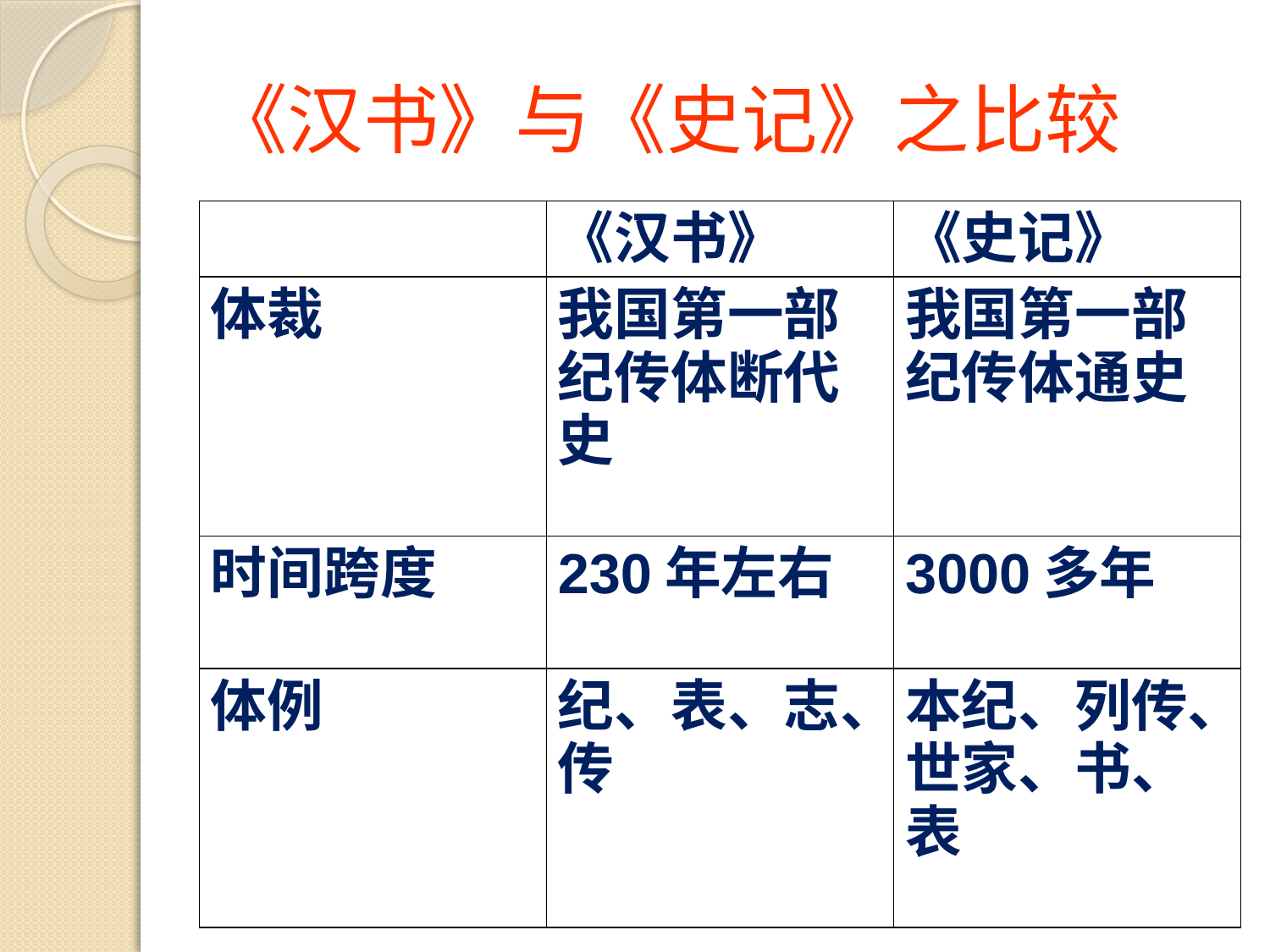

# 《汉书》与《史记》之比较
|  | 《汉书》 | 《史记》 |
| --- | --- | --- |
| 体裁 | 我国第一部纪传体断代史 | 我国第一部纪传体通史 |
| 时间跨度 | 230年左右 | 3000多年 |
| 体例 | 纪、表、志、传 | 本纪、列传、世家、书、表 |